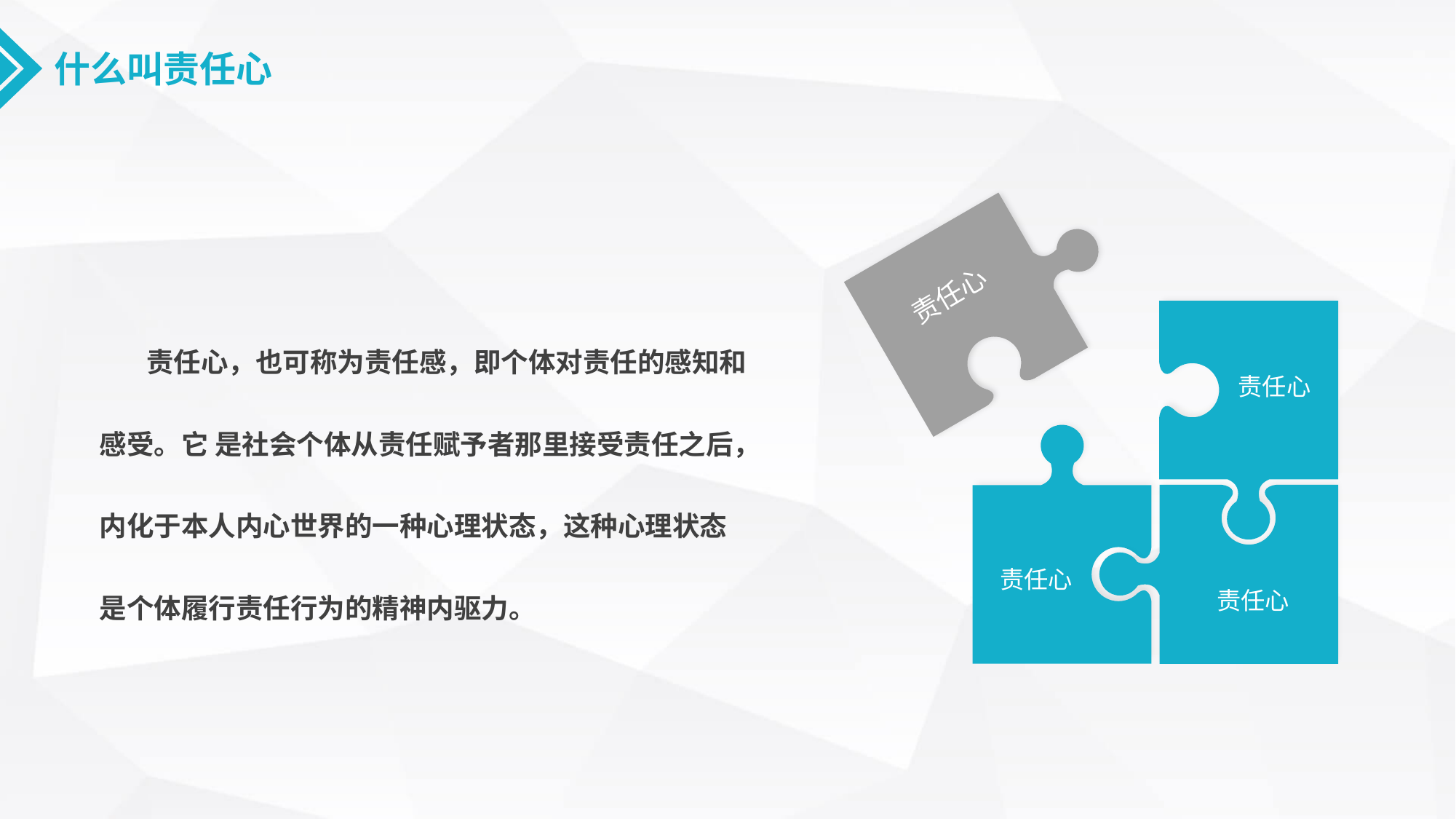

什么叫责任心
责任心
           责任心，也可称为责任感，即个体对责任的感知和感受。它 是社会个体从责任赋予者那里接受责任之后，内化于本人内心世界的一种心理状态，这种心理状态是个体履行责任行为的精神内驱力。
责任心
责任心
责任心